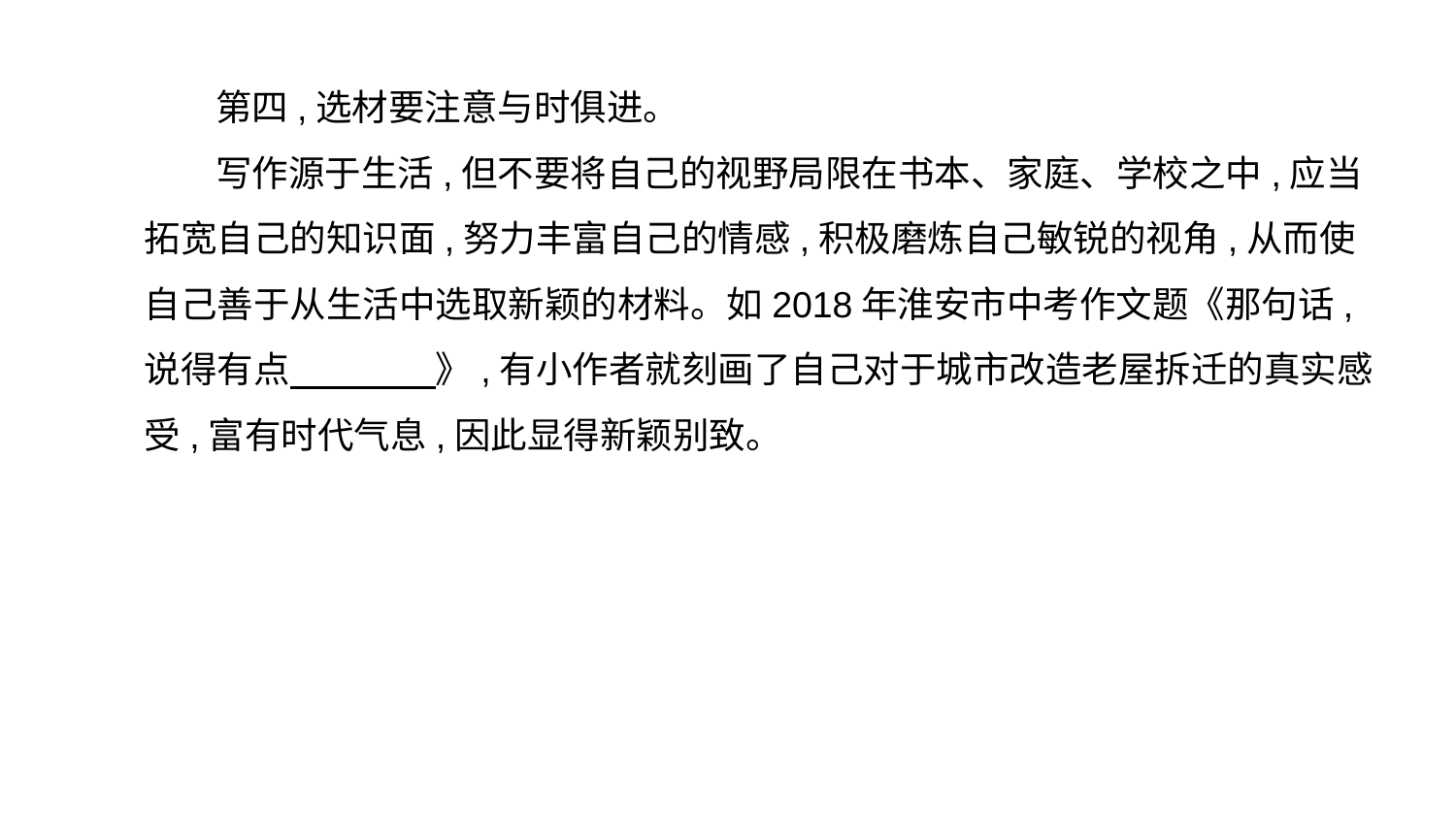

第四,选材要注意与时俱进。
写作源于生活,但不要将自己的视野局限在书本、家庭、学校之中,应当拓宽自己的知识面,努力丰富自己的情感,积极磨炼自己敏锐的视角,从而使自己善于从生活中选取新颖的材料。如2018年淮安市中考作文题《那句话,说得有点　　　　》,有小作者就刻画了自己对于城市改造老屋拆迁的真实感受,富有时代气息,因此显得新颖别致。